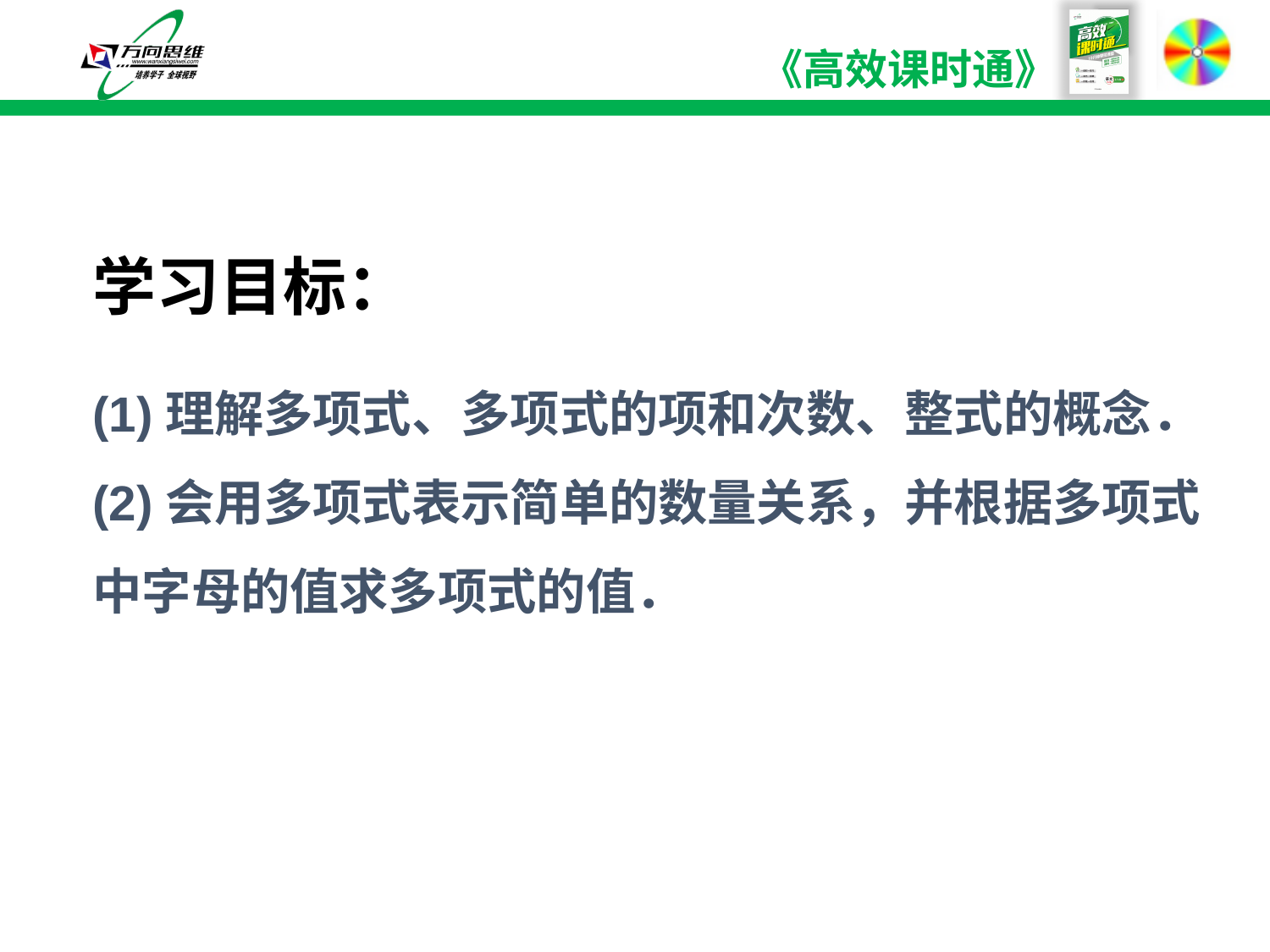

学习目标：

(1)理解多项式、多项式的项和次数、整式的概念．
(2)会用多项式表示简单的数量关系，并根据多项式中字母的值求多项式的值．